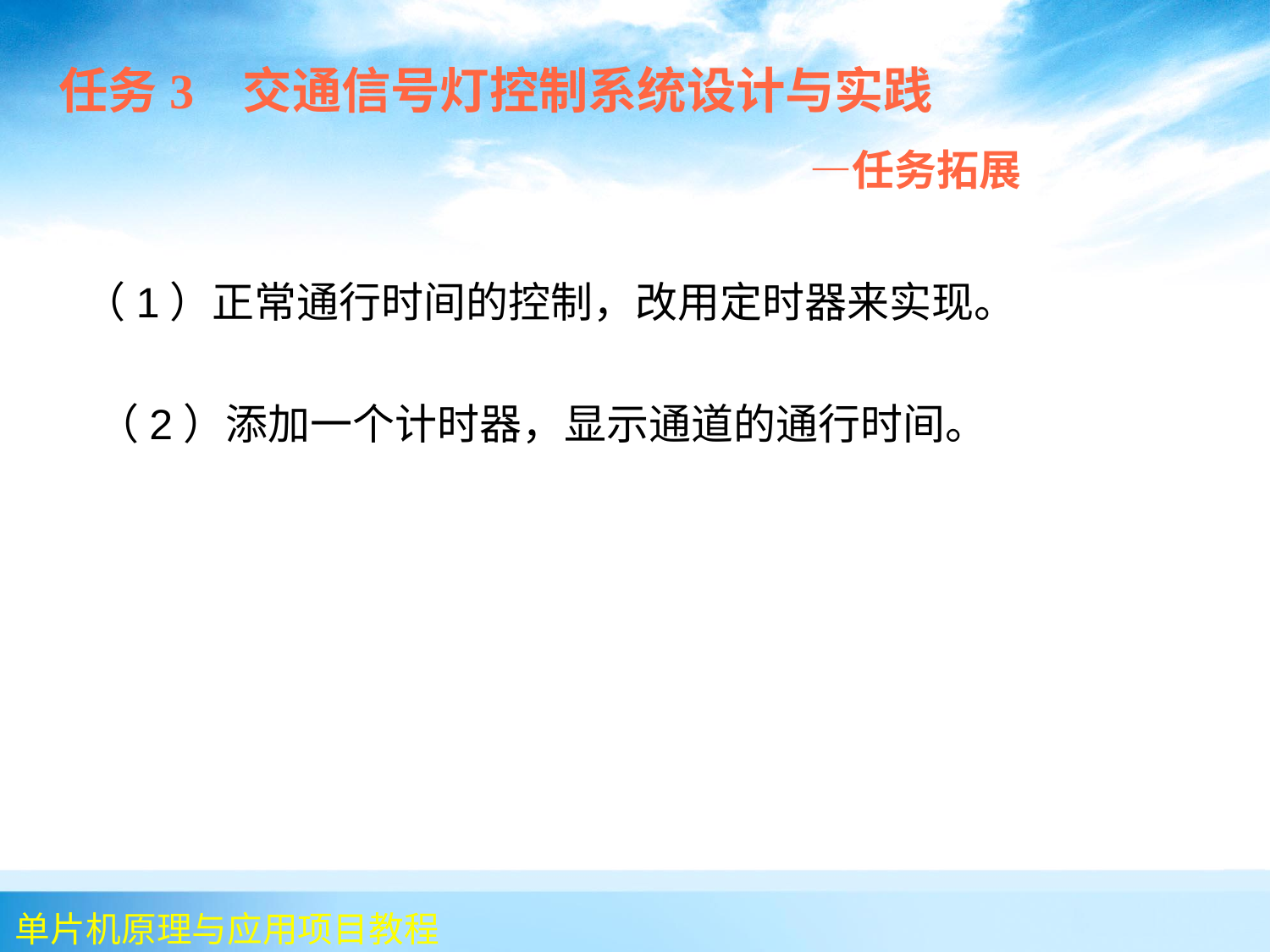

任务3   交通信号灯控制系统设计与实践
                                                                     —任务拓展
  （1）正常通行时间的控制，改用定时器来实现。
	（2）添加一个计时器，显示通道的通行时间。